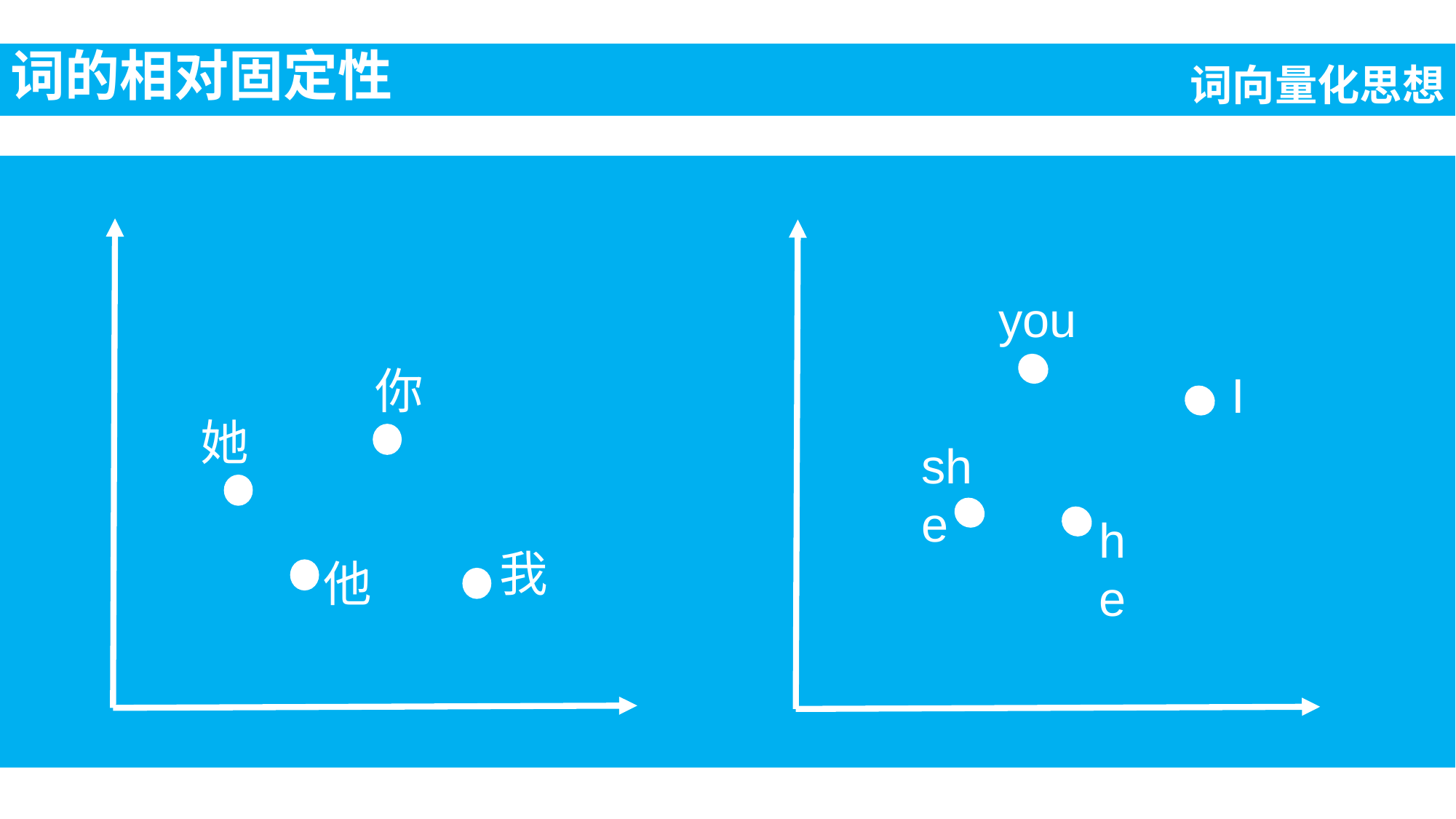

词的相对固定性
词向量化思想
你
她

我
他
you

I
she
he